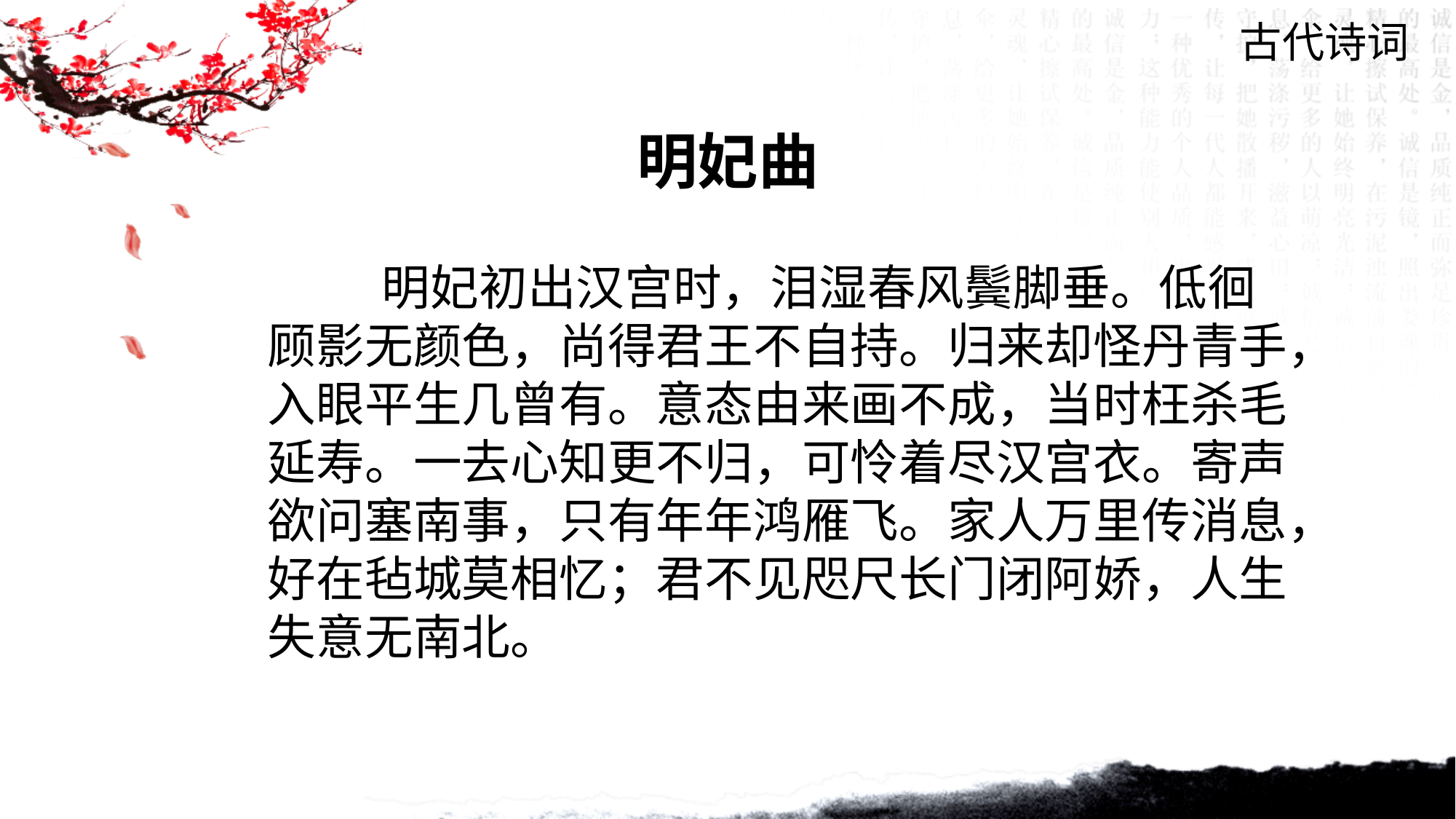

古代诗词
明妃曲
           明妃初出汉宫时，泪湿春风鬓脚垂。低徊顾影无颜色，尚得君王不自持。归来却怪丹青手，入眼平生几曾有。意态由来画不成，当时枉杀毛延寿。一去心知更不归，可怜着尽汉宫衣。寄声欲问塞南事，只有年年鸿雁飞。家人万里传消息，好在毡城莫相忆；君不见咫尺长门闭阿娇，人生失意无南北。